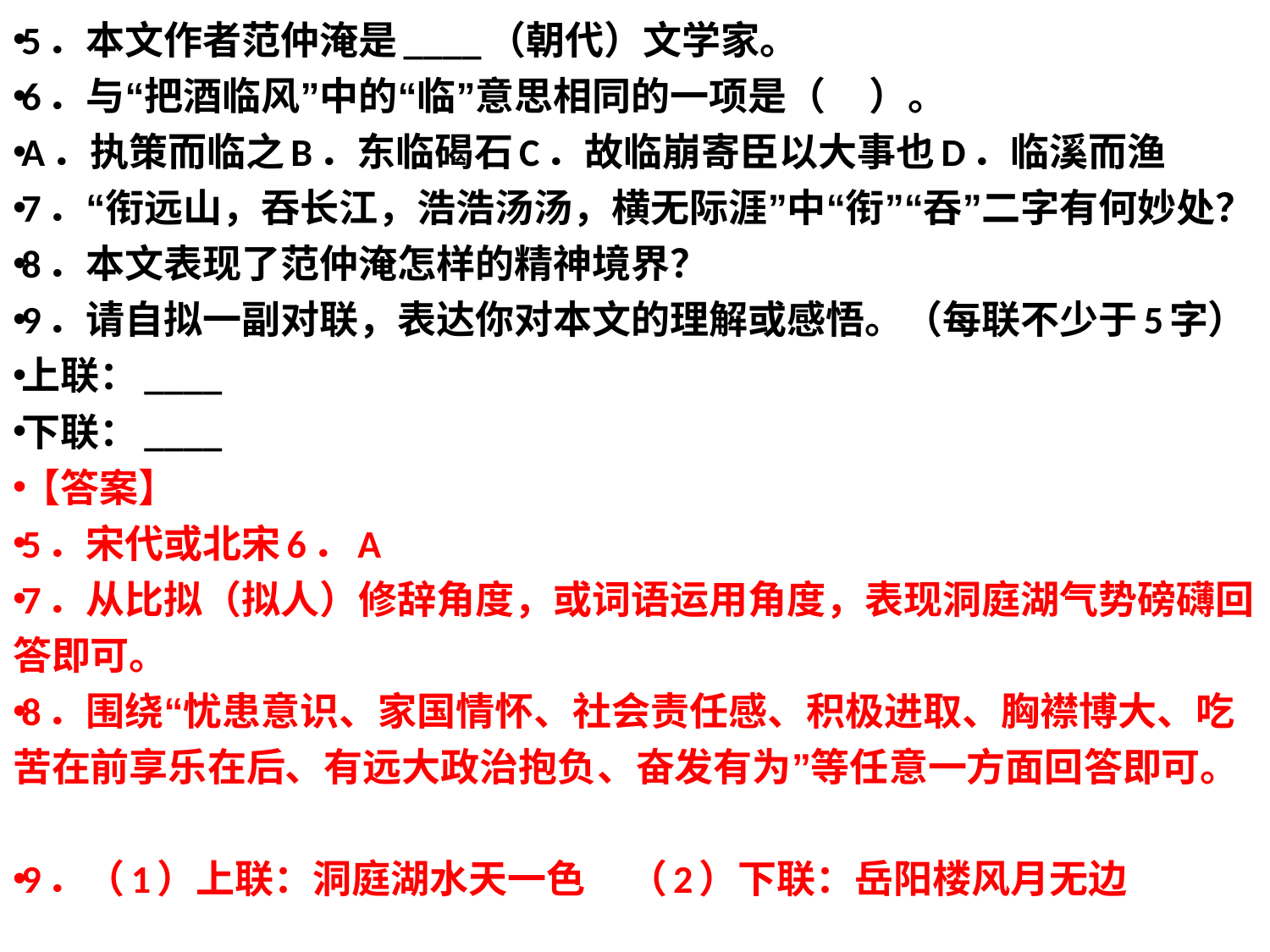

5．本文作者范仲淹是____（朝代）文学家。
6．与“把酒临风”中的“临”意思相同的一项是（    ）。
A．执策而临之B．东临碣石C．故临崩寄臣以大事也D．临溪而渔
7．“衔远山，吞长江，浩浩汤汤，横无际涯”中“衔”“吞”二字有何妙处？
8．本文表现了范仲淹怎样的精神境界？
9．请自拟一副对联，表达你对本文的理解或感悟。（每联不少于5字）
上联：____
下联：____
【答案】
5．宋代或北宋6．A
7．从比拟（拟人）修辞角度，或词语运用角度，表现洞庭湖气势磅礴回答即可。
8．围绕“忧患意识、家国情怀、社会责任感、积极进取、胸襟博大、吃苦在前享乐在后、有远大政治抱负、奋发有为”等任意一方面回答即可。
9．（1）上联：洞庭湖水天一色    （2）下联：岳阳楼风月无边

#